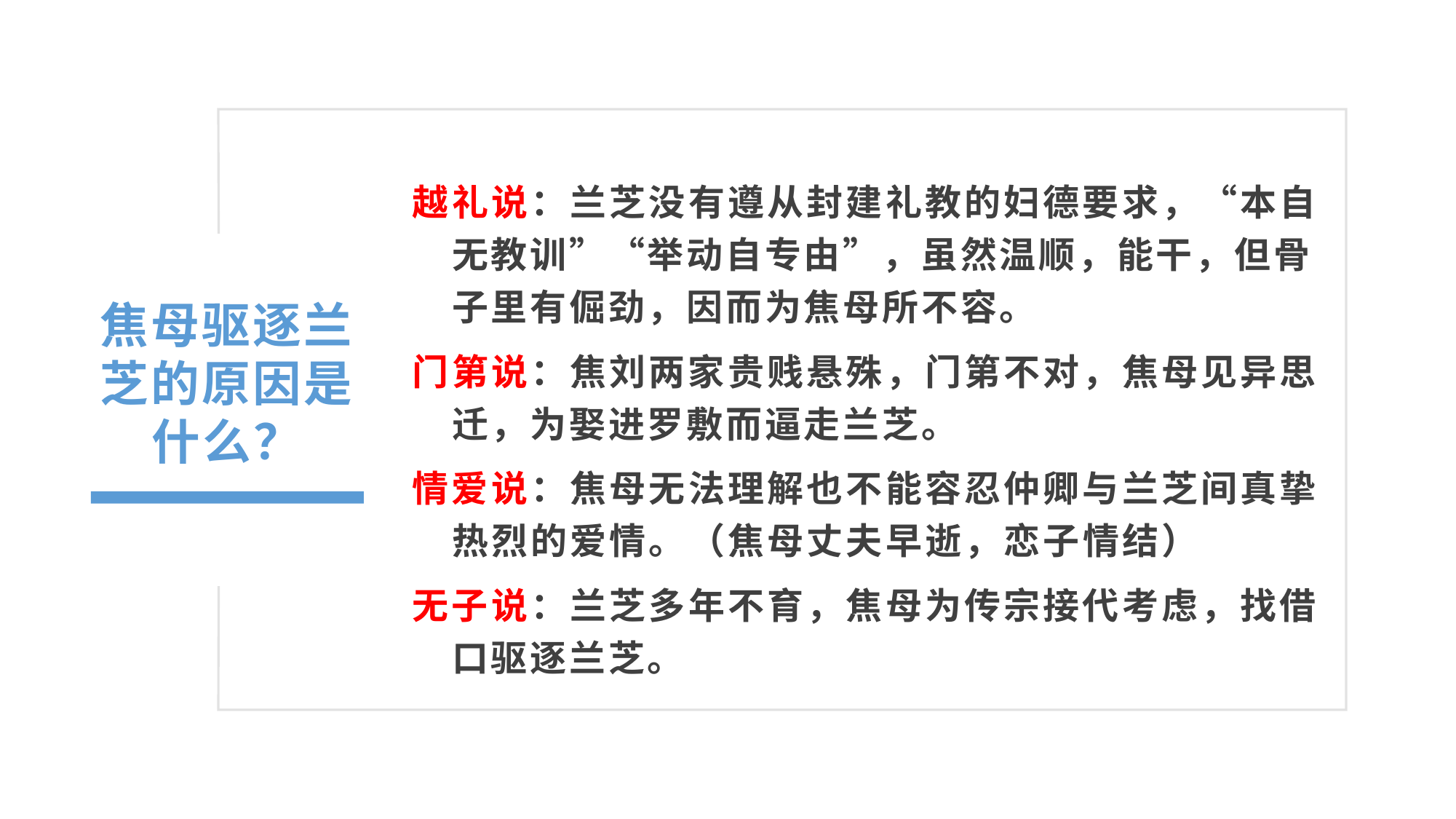

越礼说：兰芝没有遵从封建礼教的妇德要求，“本自无教训”“举动自专由”，虽然温顺，能干，但骨子里有倔劲，因而为焦母所不容。
门第说：焦刘两家贵贱悬殊，门第不对，焦母见异思迁，为娶进罗敷而逼走兰芝。
情爱说：焦母无法理解也不能容忍仲卿与兰芝间真挚热烈的爱情。（焦母丈夫早逝，恋子情结）
无子说：兰芝多年不育，焦母为传宗接代考虑，找借口驱逐兰芝。
焦母驱逐兰芝的原因是什么？